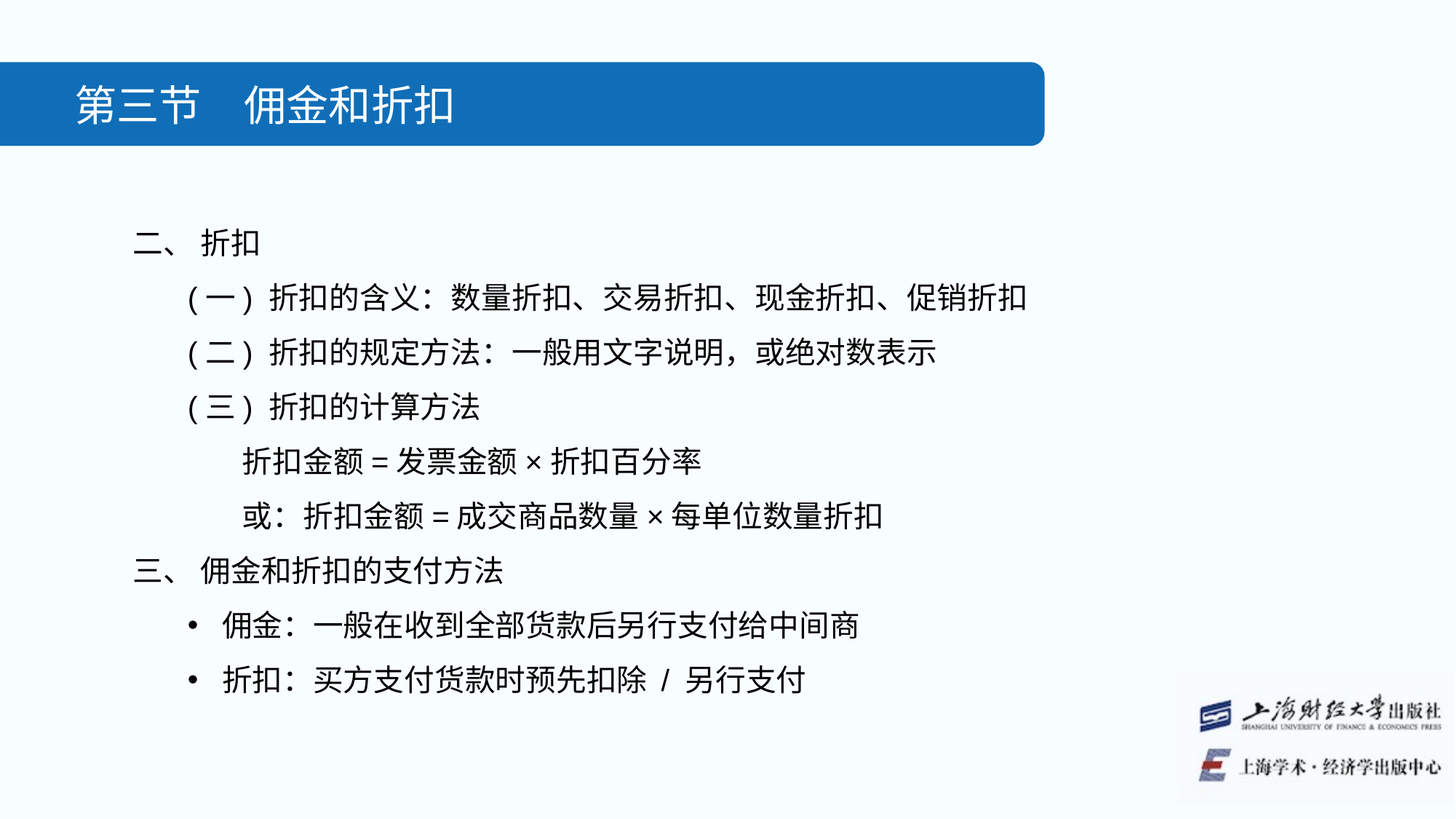

第三节　佣金和折扣
二、 折扣
(一) 折扣的含义：数量折扣、交易折扣、现金折扣、促销折扣
(二) 折扣的规定方法：一般用文字说明，或绝对数表示
(三) 折扣的计算方法
折扣金额=发票金额×折扣百分率
或：折扣金额=成交商品数量×每单位数量折扣
三、 佣金和折扣的支付方法
佣金：一般在收到全部货款后另行支付给中间商
折扣：买方支付货款时预先扣除 / 另行支付